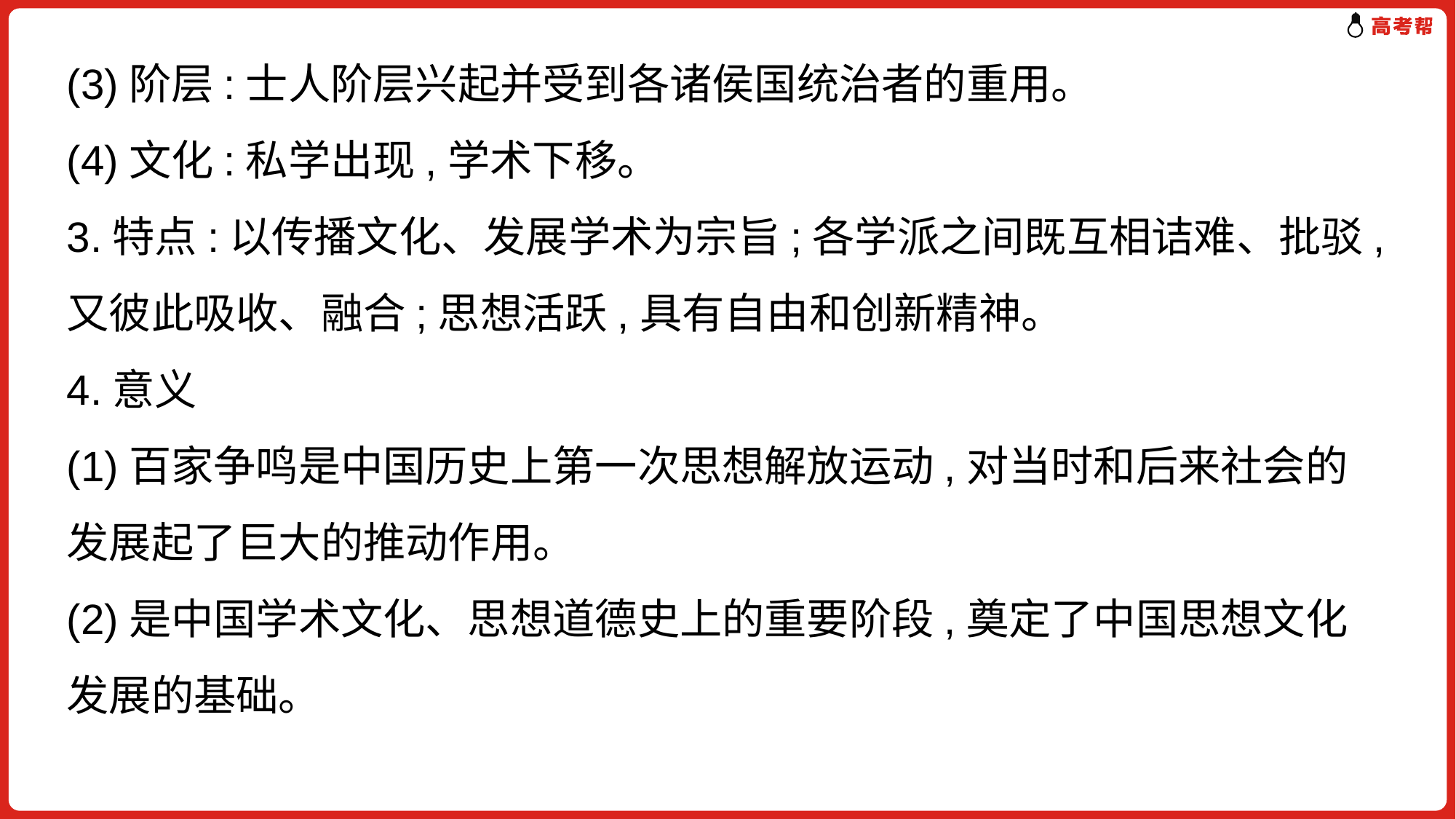

(3)阶层:士人阶层兴起并受到各诸侯国统治者的重用。
(4)文化:私学出现,学术下移。
3.特点:以传播文化、发展学术为宗旨;各学派之间既互相诘难、批驳,又彼此吸收、融合;思想活跃,具有自由和创新精神。
4.意义
(1)百家争鸣是中国历史上第一次思想解放运动,对当时和后来社会的发展起了巨大的推动作用。
(2)是中国学术文化、思想道德史上的重要阶段,奠定了中国思想文化发展的基础。